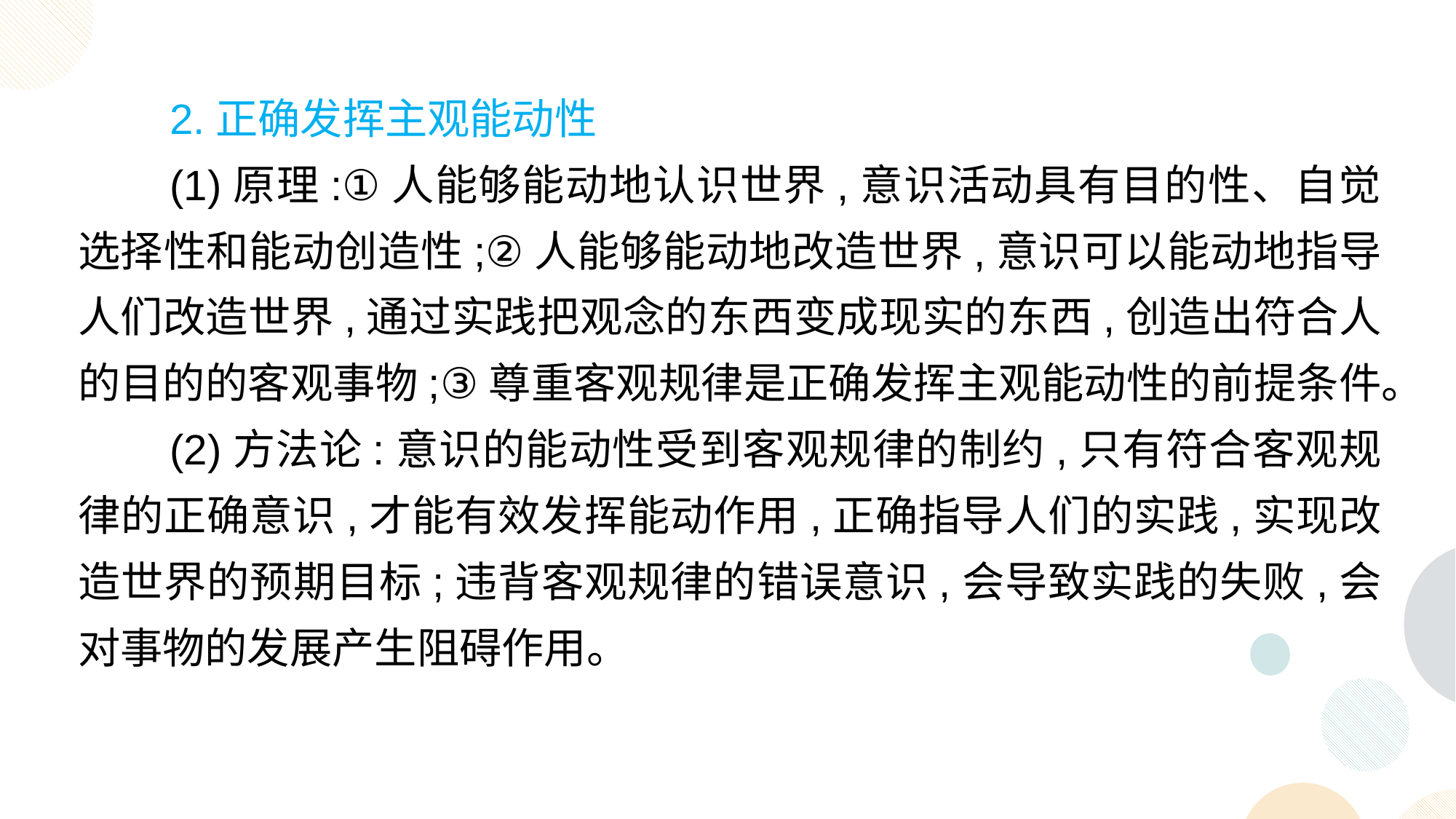

2.正确发挥主观能动性
(1)原理:①人能够能动地认识世界,意识活动具有目的性、自觉选择性和能动创造性;②人能够能动地改造世界,意识可以能动地指导人们改造世界,通过实践把观念的东西变成现实的东西,创造出符合人的目的的客观事物;③尊重客观规律是正确发挥主观能动性的前提条件。
(2)方法论:意识的能动性受到客观规律的制约,只有符合客观规律的正确意识,才能有效发挥能动作用,正确指导人们的实践,实现改造世界的预期目标;违背客观规律的错误意识,会导致实践的失败,会对事物的发展产生阻碍作用。